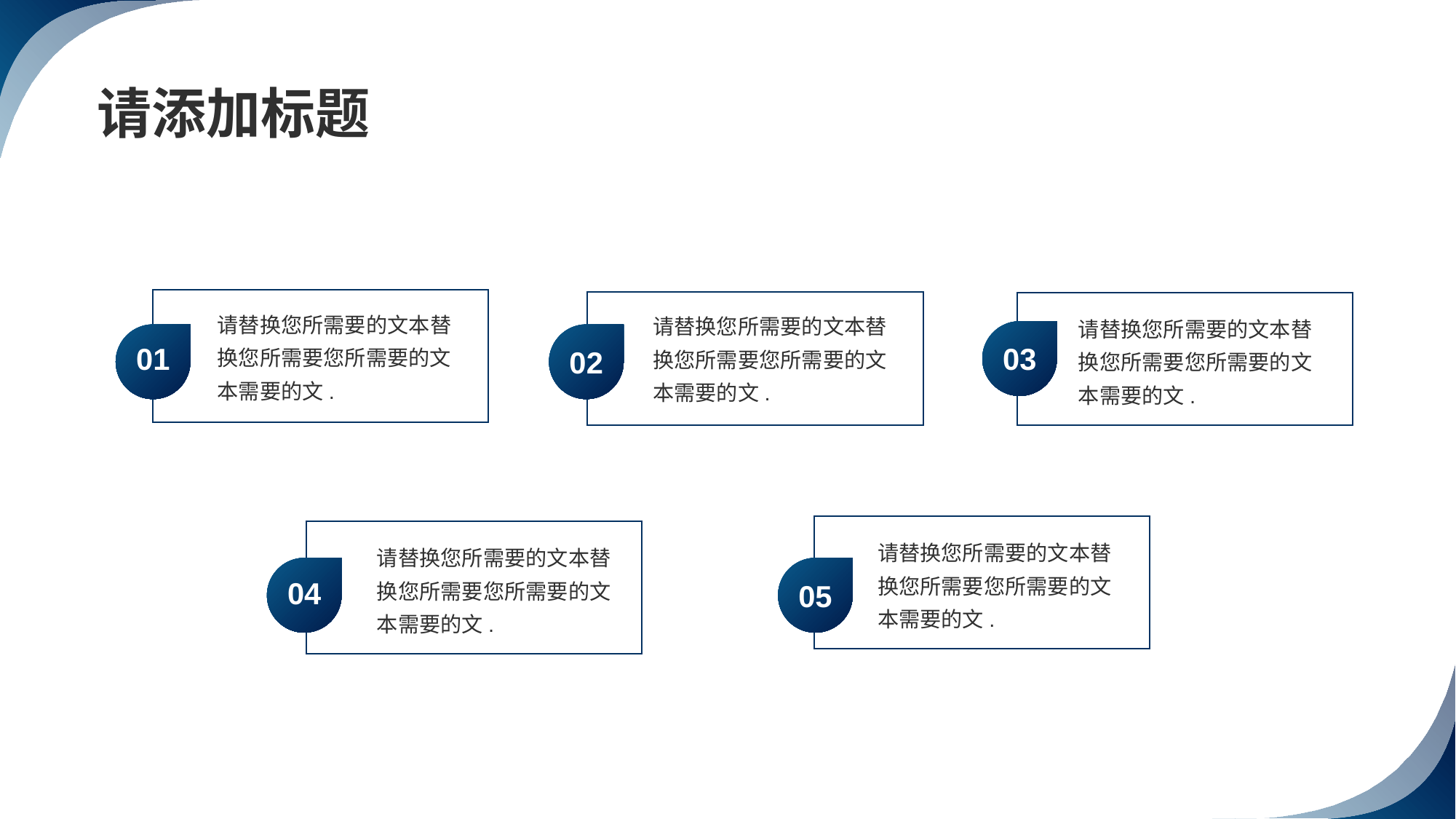

请添加标题

请替换您所需要的文本替换您所需要您所需要的文本需要的文.
请替换您所需要的文本替换您所需要您所需要的文本需要的文.
请替换您所需要的文本替换您所需要您所需要的文本需要的文.

01
03
02

请替换您所需要的文本替换您所需要您所需要的文本需要的文.
请替换您所需要的文本替换您所需要您所需要的文本需要的文.

04
05